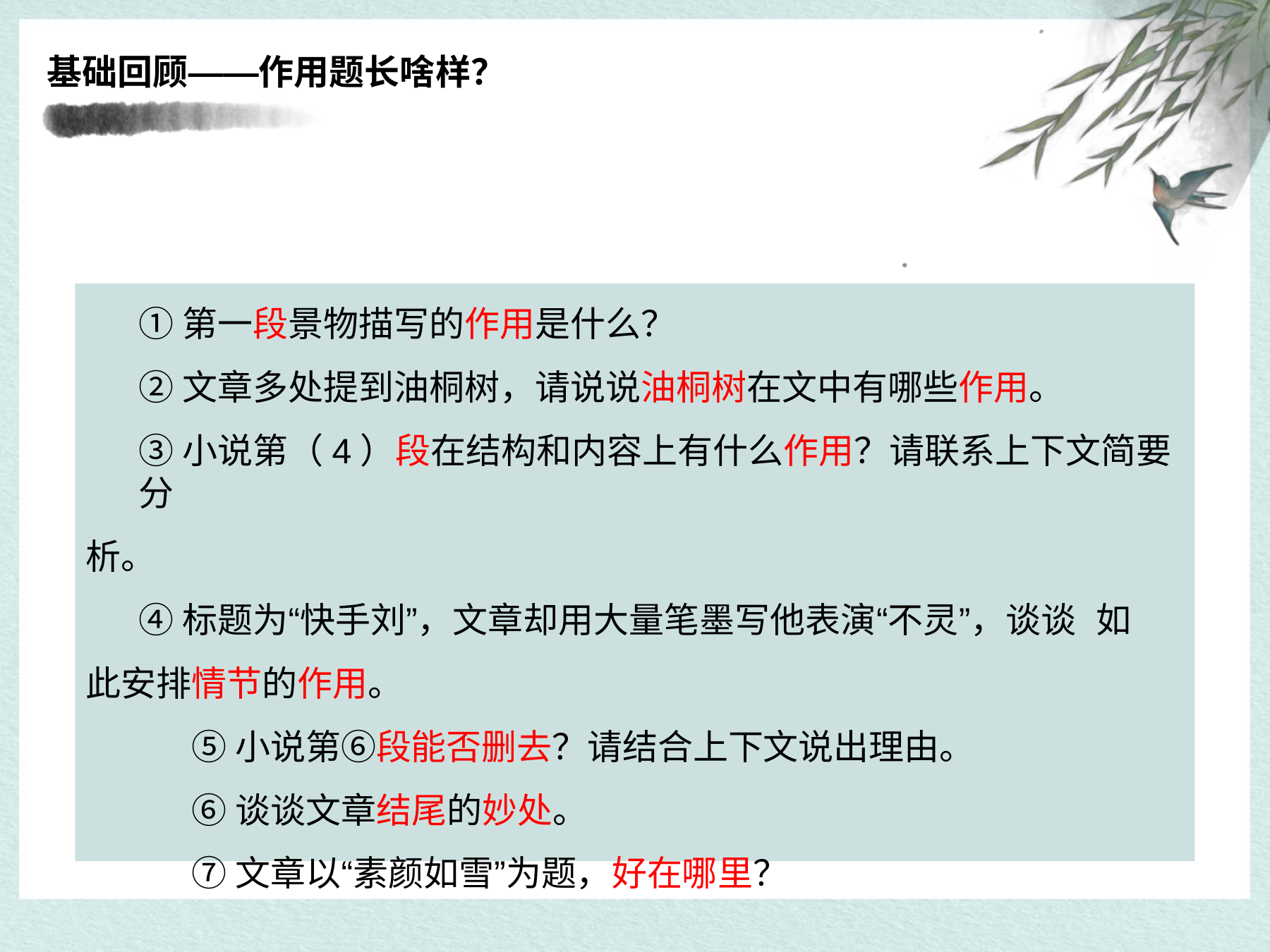

基础回顾——作用题长啥样？

①第一段景物描写的作用是什么？
②文章多处提到油桐树，请说说油桐树在文中有哪些作用。
③小说第（4）段在结构和内容上有什么作用？请联系上下文简要分
析。
④标题为“快手刘”，文章却用大量笔墨写他表演“不灵”，谈谈  如此安排情节的作用。
⑤小说第⑥段能否删去？请结合上下文说出理由。
⑥谈谈文章结尾的妙处。
⑦文章以“素颜如雪”为题，好在哪里？